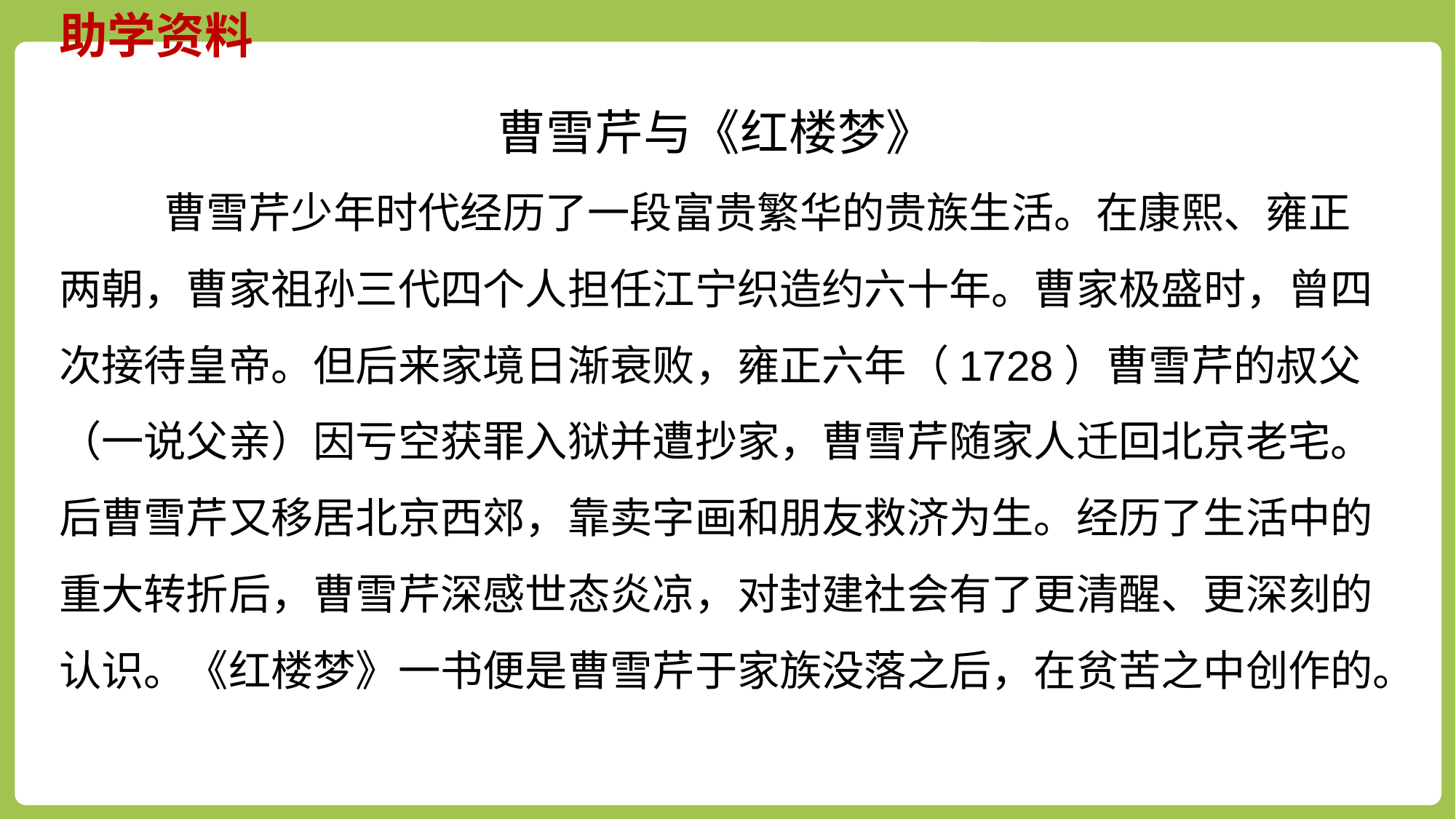

助学资料
曹雪芹与《红楼梦》
          曹雪芹少年时代经历了一段富贵繁华的贵族生活。在康熙、雍正两朝，曹家祖孙三代四个人担任江宁织造约六十年。曹家极盛时，曾四次接待皇帝。但后来家境日渐衰败，雍正六年（1728）曹雪芹的叔父（一说父亲）因亏空获罪入狱并遭抄家，曹雪芹随家人迁回北京老宅。后曹雪芹又移居北京西郊，靠卖字画和朋友救济为生。经历了生活中的重大转折后，曹雪芹深感世态炎凉，对封建社会有了更清醒、更深刻的认识。《红楼梦》一书便是曹雪芹于家族没落之后，在贫苦之中创作的。